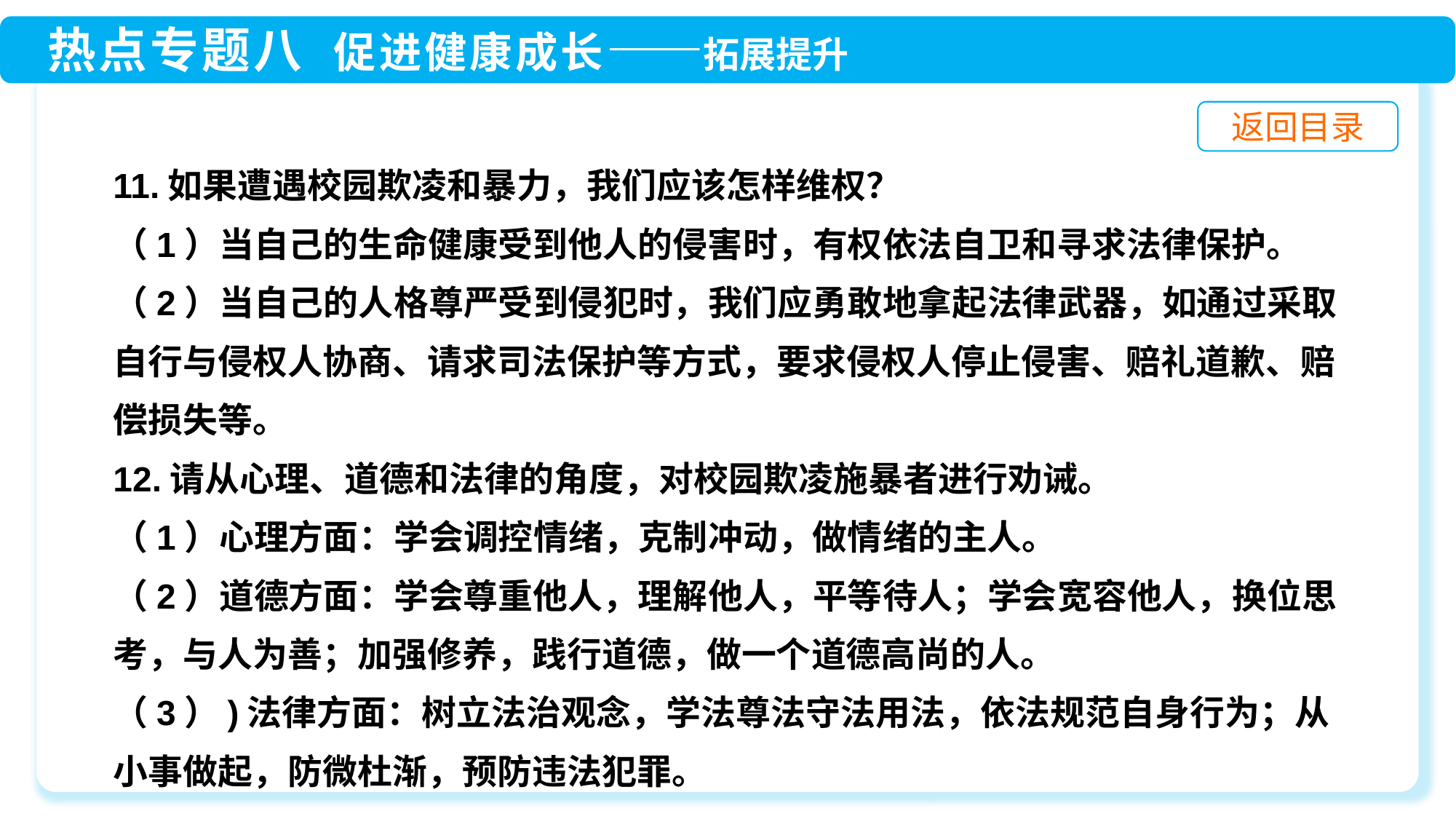

11.如果遭遇校园欺凌和暴力，我们应该怎样维权？
（1）当自己的生命健康受到他人的侵害时，有权依法自卫和寻求法律保护。
（2）当自己的人格尊严受到侵犯时，我们应勇敢地拿起法律武器，如通过采取自行与侵权人协商、请求司法保护等方式，要求侵权人停止侵害、赔礼道歉、赔偿损失等。
12.请从心理、道德和法律的角度，对校园欺凌施暴者进行劝诫。
（1）心理方面：学会调控情绪，克制冲动，做情绪的主人。
（2）道德方面：学会尊重他人，理解他人，平等待人；学会宽容他人，换位思考，与人为善；加强修养，践行道德，做一个道德高尚的人。
（3）)法律方面：树立法治观念，学法尊法守法用法，依法规范自身行为；从小事做起，防微杜渐，预防违法犯罪。